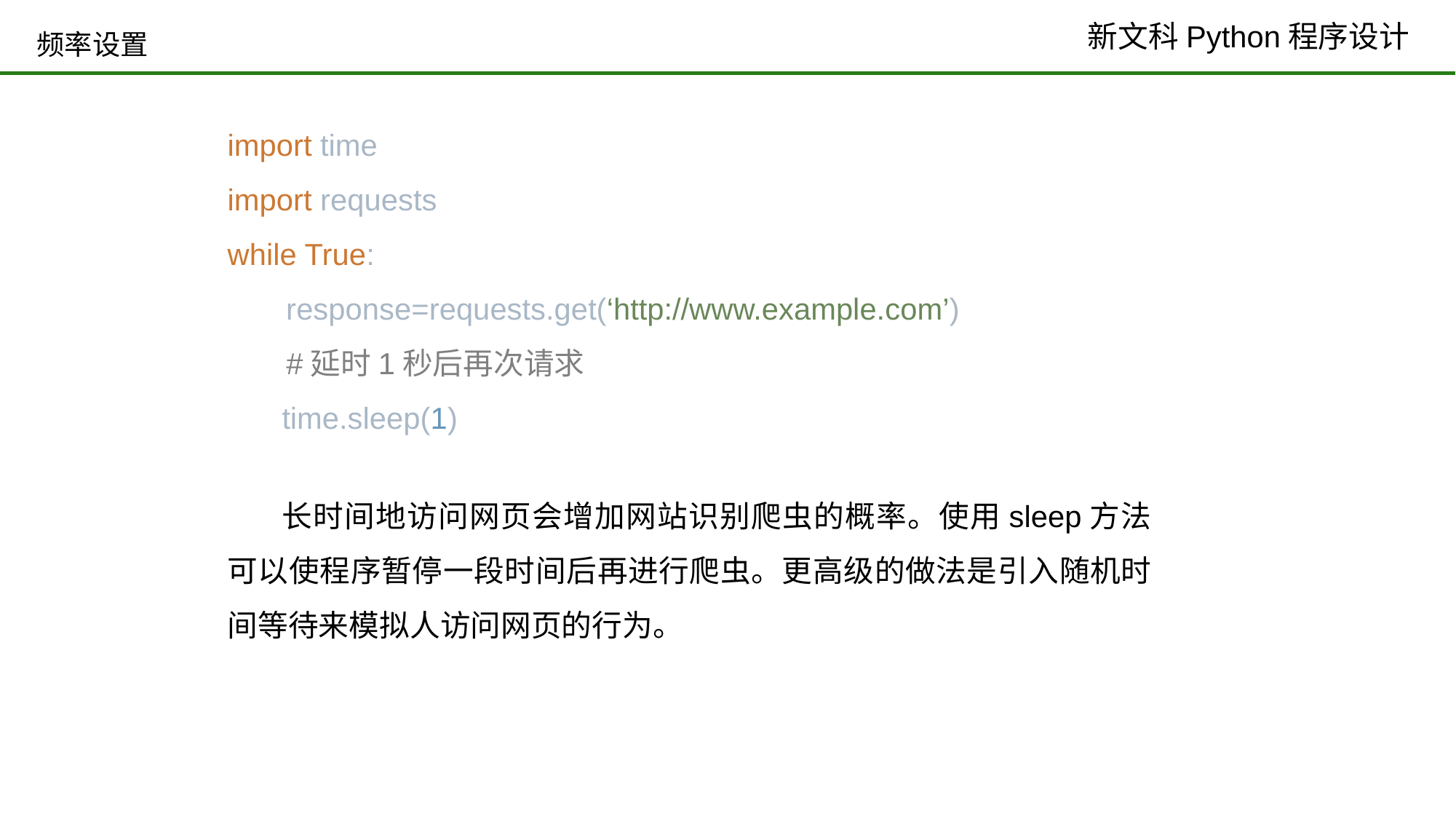

# 频率设置
import time
import requests
while True:
       response=requests.get(‘http://www.example.com’)
       #延时1秒后再次请求
       time.sleep(1)
长时间地访问网页会增加网站识别爬虫的概率。使用sleep方法可以使程序暂停一段时间后再进行爬虫。更高级的做法是引入随机时间等待来模拟人访问网页的行为。